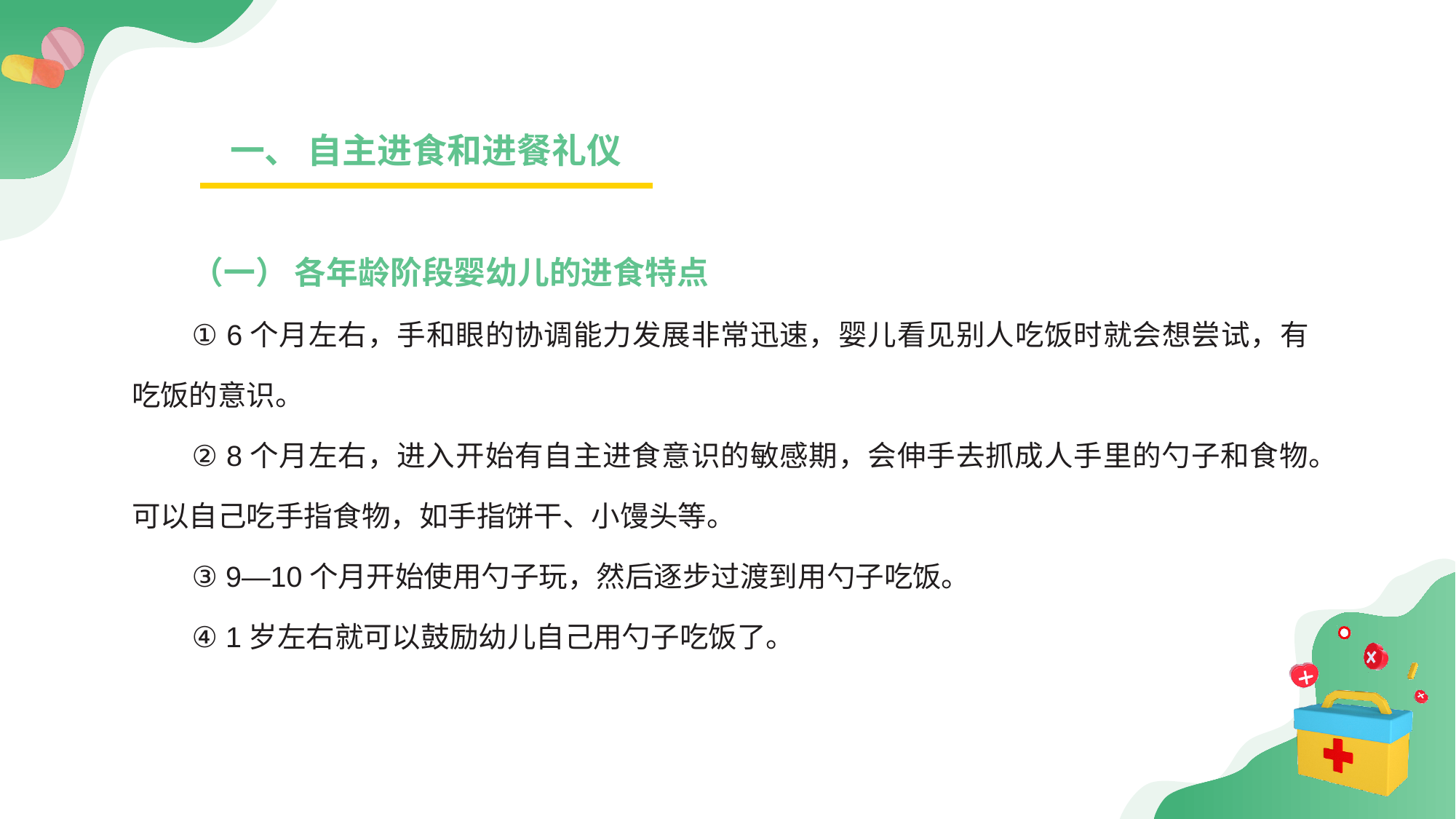

一、 自主进食和进餐礼仪
（一） 各年龄阶段婴幼儿的进食特点
① 6个月左右，手和眼的协调能力发展非常迅速，婴儿看见别人吃饭时就会想尝试，有吃饭的意识。
② 8个月左右，进入开始有自主进食意识的敏感期，会伸手去抓成人手里的勺子和食物。可以自己吃手指食物，如手指饼干、小馒头等。
③ 9—10个月开始使用勺子玩，然后逐步过渡到用勺子吃饭。
④ 1岁左右就可以鼓励幼儿自己用勺子吃饭了。